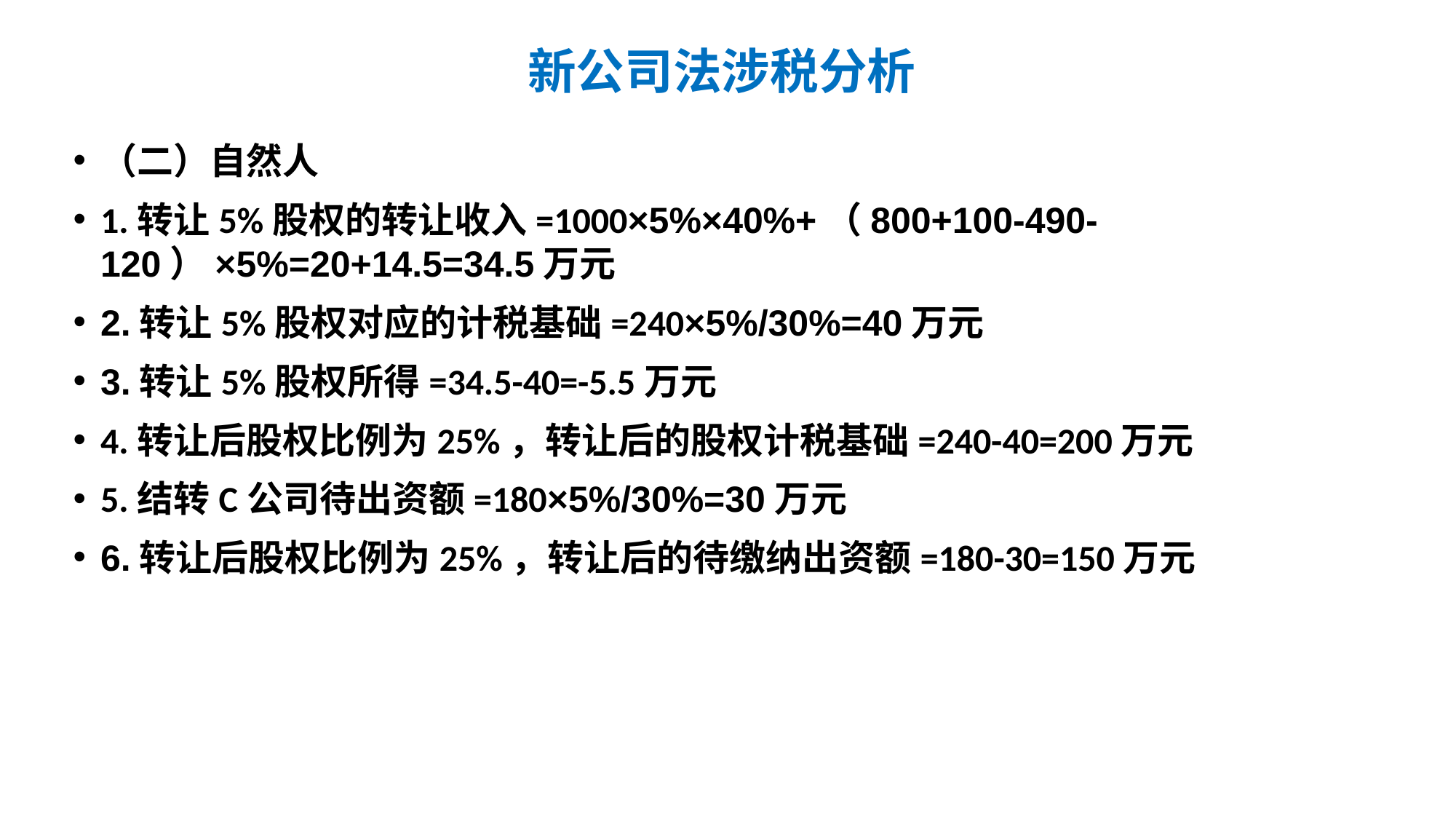

# 新公司法涉税分析
（二）自然人
1.转让5%股权的转让收入=1000×5%×40%+（800+100-490-120）×5%=20+14.5=34.5万元
2.转让5%股权对应的计税基础=240×5%/30%=40万元
3.转让5%股权所得=34.5-40=-5.5万元
4.转让后股权比例为25%，转让后的股权计税基础=240-40=200万元
5.结转C公司待出资额=180×5%/30%=30万元
6.转让后股权比例为25%，转让后的待缴纳出资额=180-30=150万元